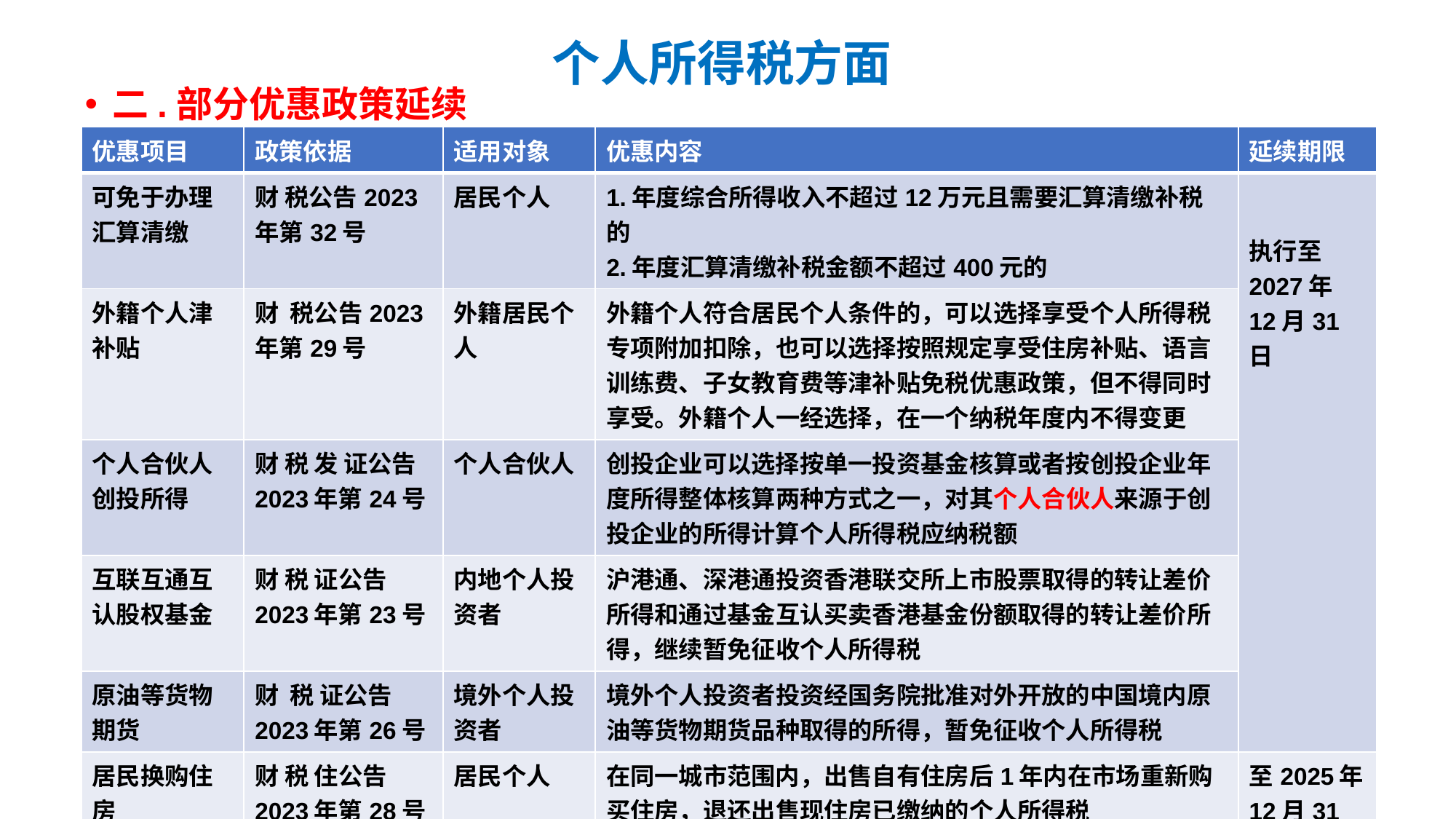

# 个人所得税方面
二.部分优惠政策延续

| 优惠项目 | 政策依据 | 适用对象 | 优惠内容 | 延续期限 |
| --- | --- | --- | --- | --- |
| 可免于办理汇算清缴 | 财 税公告2023年第32号 | 居民个人 | 1.年度综合所得收入不超过12万元且需要汇算清缴补税的 2.年度汇算清缴补税金额不超过400元的 | 执行至2027年12月31日 |
| 外籍个人津补贴 | 财 税公告2023年第29号 | 外籍居民个人 | 外籍个人符合居民个人条件的，可以选择享受个人所得税专项附加扣除，也可以选择按照规定享受住房补贴、语言训练费、子女教育费等津补贴免税优惠政策，但不得同时享受。外籍个人一经选择，在一个纳税年度内不得变更 |  |
| 个人合伙人创投所得 | 财 税 发 证公告2023年第24号 | 个人合伙人 | 创投企业可以选择按单一投资基金核算或者按创投企业年度所得整体核算两种方式之一，对其个人合伙人来源于创投企业的所得计算个人所得税应纳税额 |  |
| 互联互通互认股权基金 | 财 税 证公告2023年第23号 | 内地个人投资者 | 沪港通、深港通投资香港联交所上市股票取得的转让差价所得和通过基金互认买卖香港基金份额取得的转让差价所得，继续暂免征收个人所得税 |  |
| 原油等货物期货 | 财 税 证公告2023年第26号 | 境外个人投资者 | 境外个人投资者投资经国务院批准对外开放的中国境内原油等货物期货品种取得的所得，暂免征收个人所得税 |  |
| 居民换购住房 | 财 税 住公告2023年第28号 | 居民个人 | 在同一城市范围内，出售自有住房后1年内在市场重新购买住房，退还出售现住房已缴纳的个人所得税 | 至2025年12月31日 |